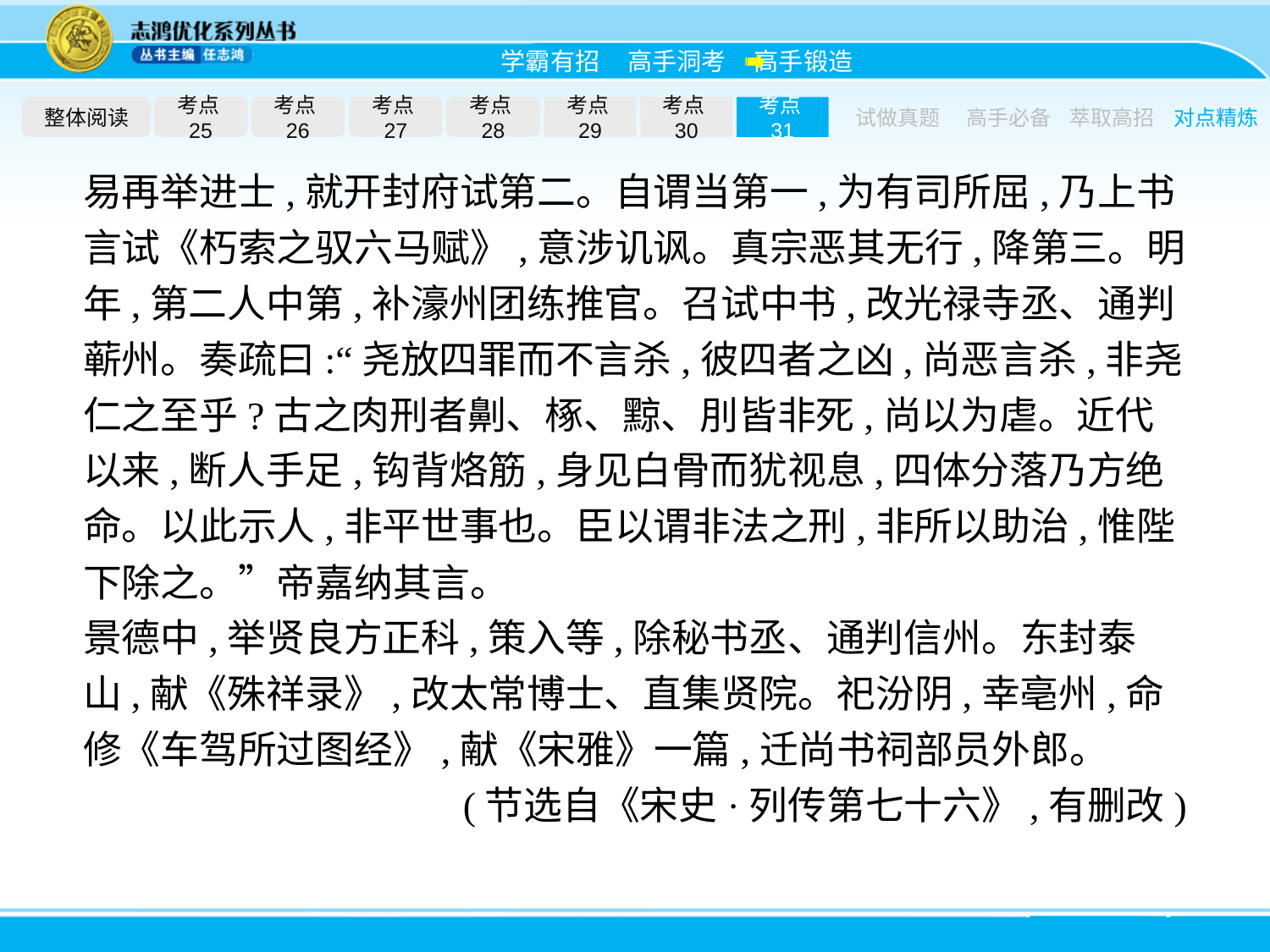

整体阅读
考点25
考点26
考点27
考点28
考点29
考点30
考点31
试做真题
高手必备
萃取高招
对点精炼
易再举进士,就开封府试第二。自谓当第一,为有司所屈,乃上书言试《朽索之驭六马赋》,意涉讥讽。真宗恶其无行,降第三。明年,第二人中第,补濠州团练推官。召试中书,改光禄寺丞、通判蕲州。奏疏曰:“尧放四罪而不言杀,彼四者之凶,尚恶言杀,非尧仁之至乎?古之肉刑者劓、椓、黥、刖皆非死,尚以为虐。近代以来,断人手足,钩背烙筋,身见白骨而犹视息,四体分落乃方绝命。以此示人,非平世事也。臣以谓非法之刑,非所以助治,惟陛下除之。”帝嘉纳其言。
景德中,举贤良方正科,策入等,除秘书丞、通判信州。东封泰山,献《殊祥录》,改太常博士、直集贤院。祀汾阴,幸亳州,命修《车驾所过图经》,献《宋雅》一篇,迁尚书祠部员外郎。
(节选自《宋史·列传第七十六》,有删改)